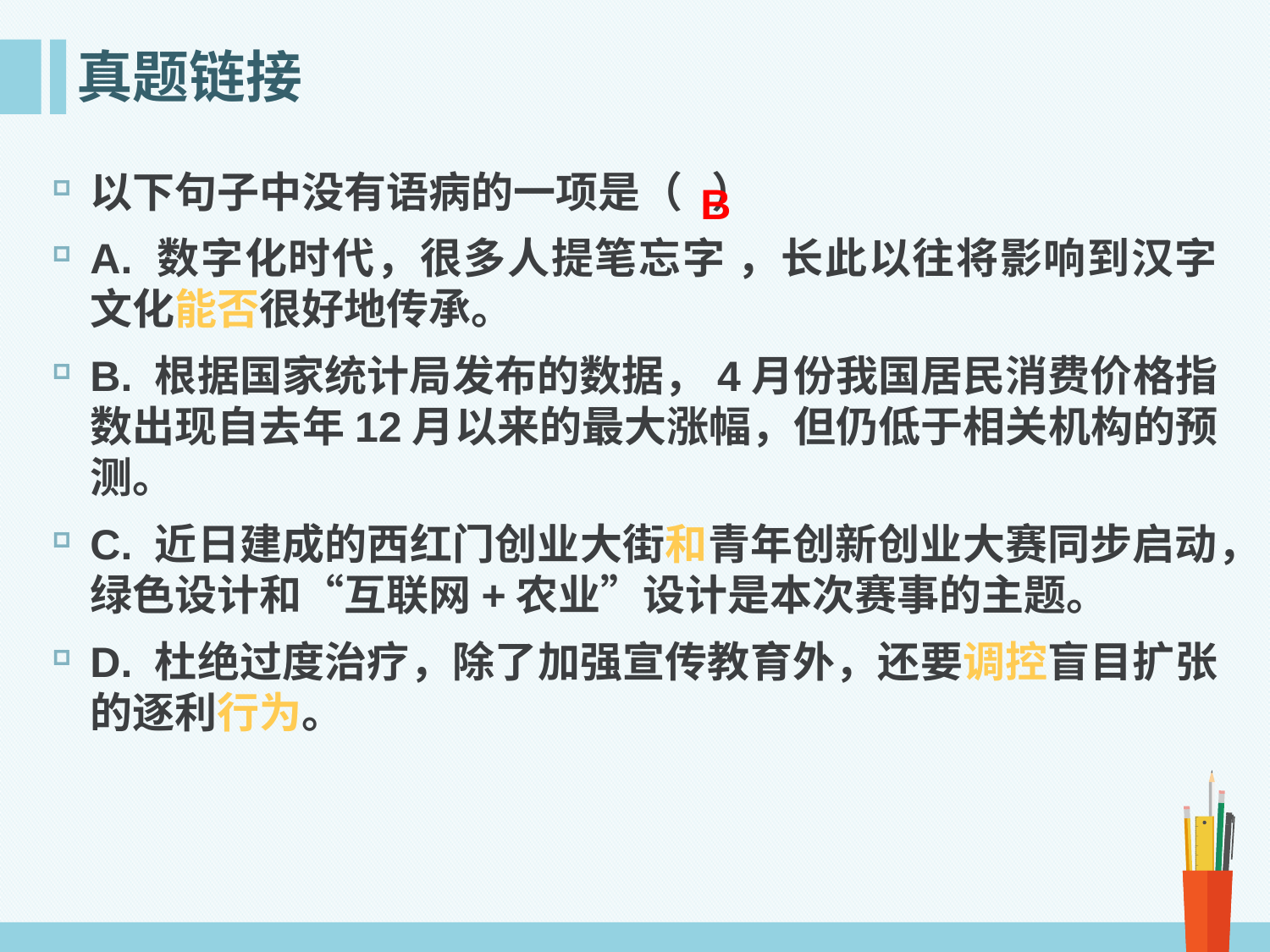

# 真题链接
B
以下句子中没有语病的一项是（   ）
A. 数字化时代，很多人提笔忘字 ，长此以往将影响到汉字文化能否很好地传承。
B. 根据国家统计局发布的数据，4月份我国居民消费价格指数出现自去年12月以来的最大涨幅，但仍低于相关机构的预测。
C. 近日建成的西红门创业大街和青年创新创业大赛同步启动，绿色设计和“互联网+农业”设计是本次赛事的主题。
D. 杜绝过度治疗，除了加强宣传教育外，还要调控盲目扩张的逐利行为。